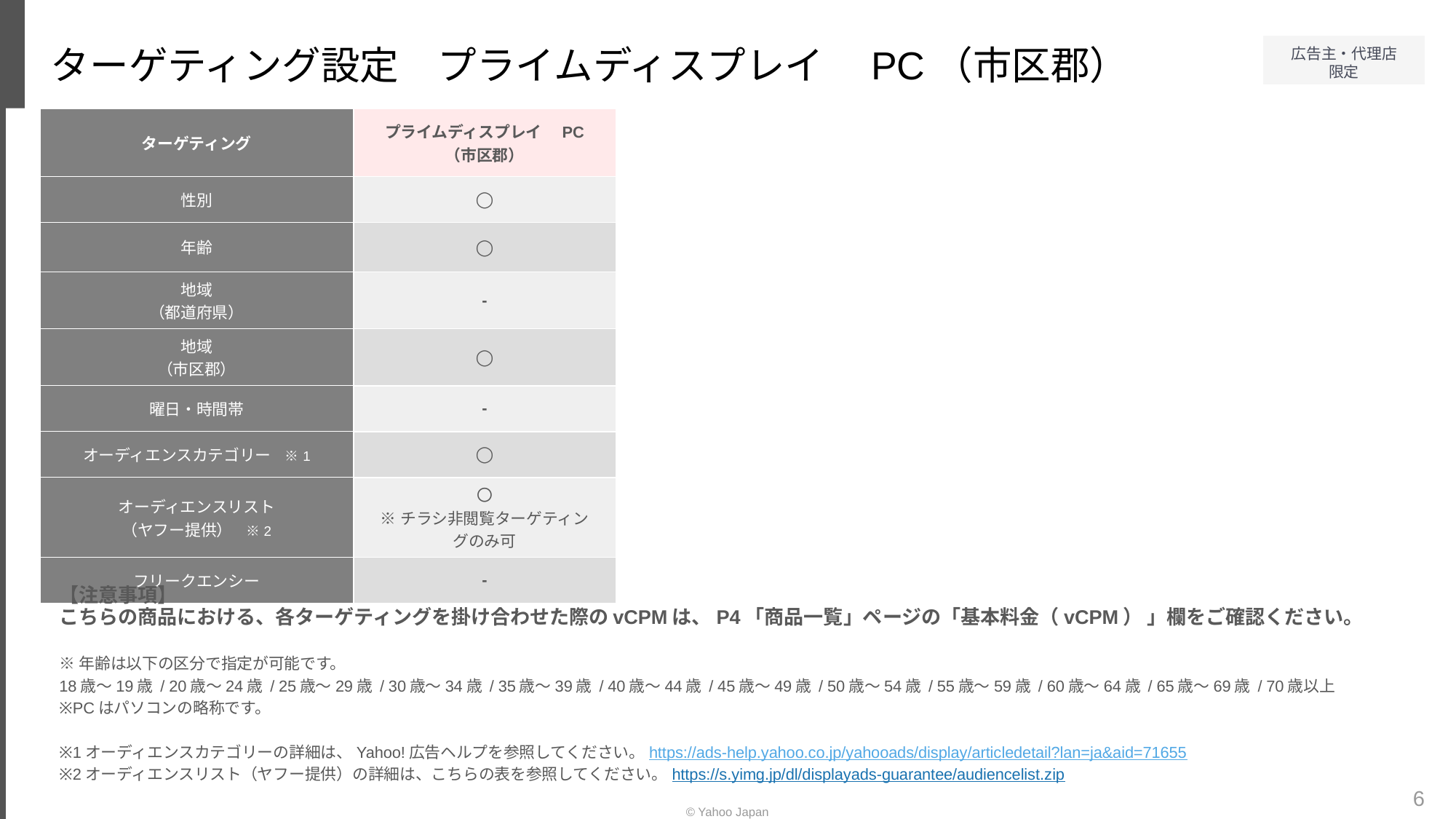

ターゲティング設定　プライムディスプレイ　PC（市区郡）
| ターゲティング | プライムディスプレイ　PC （市区郡） |
| --- | --- |
| 性別 | ◯ |
| 年齢 | ◯ |
| 地域 （都道府県） | - |
| 地域 （市区郡） | ◯ |
| 曜日・時間帯 | - |
| オーディエンスカテゴリー　※1 | ◯ |
| オーディエンスリスト （ヤフー提供）　※2 | 〇 ※チラシ非閲覧ターゲティングのみ可 |
| フリークエンシー | - |
【注意事項】
こちらの商品における、各ターゲティングを掛け合わせた際のvCPMは、P4「商品一覧」ページの「基本料金（vCPM） 」欄をご確認ください。

※年齢は以下の区分で指定が可能です。
18歳～19歳 / 20歳～24歳 / 25歳～29歳 / 30歳～34歳 / 35歳～39歳 / 40歳～44歳 / 45歳～49歳 / 50歳～54歳 / 55歳～59歳 / 60歳～64歳 / 65歳～69歳 / 70歳以上
※PCはパソコンの略称です。

※1オーディエンスカテゴリーの詳細は、Yahoo!広告ヘルプを参照してください。https://ads-help.yahoo.co.jp/yahooads/display/articledetail?lan=ja&aid=71655
※2オーディエンスリスト（ヤフー提供）の詳細は、こちらの表を参照してください。https://s.yimg.jp/dl/displayads-guarantee/audiencelist.zip
6